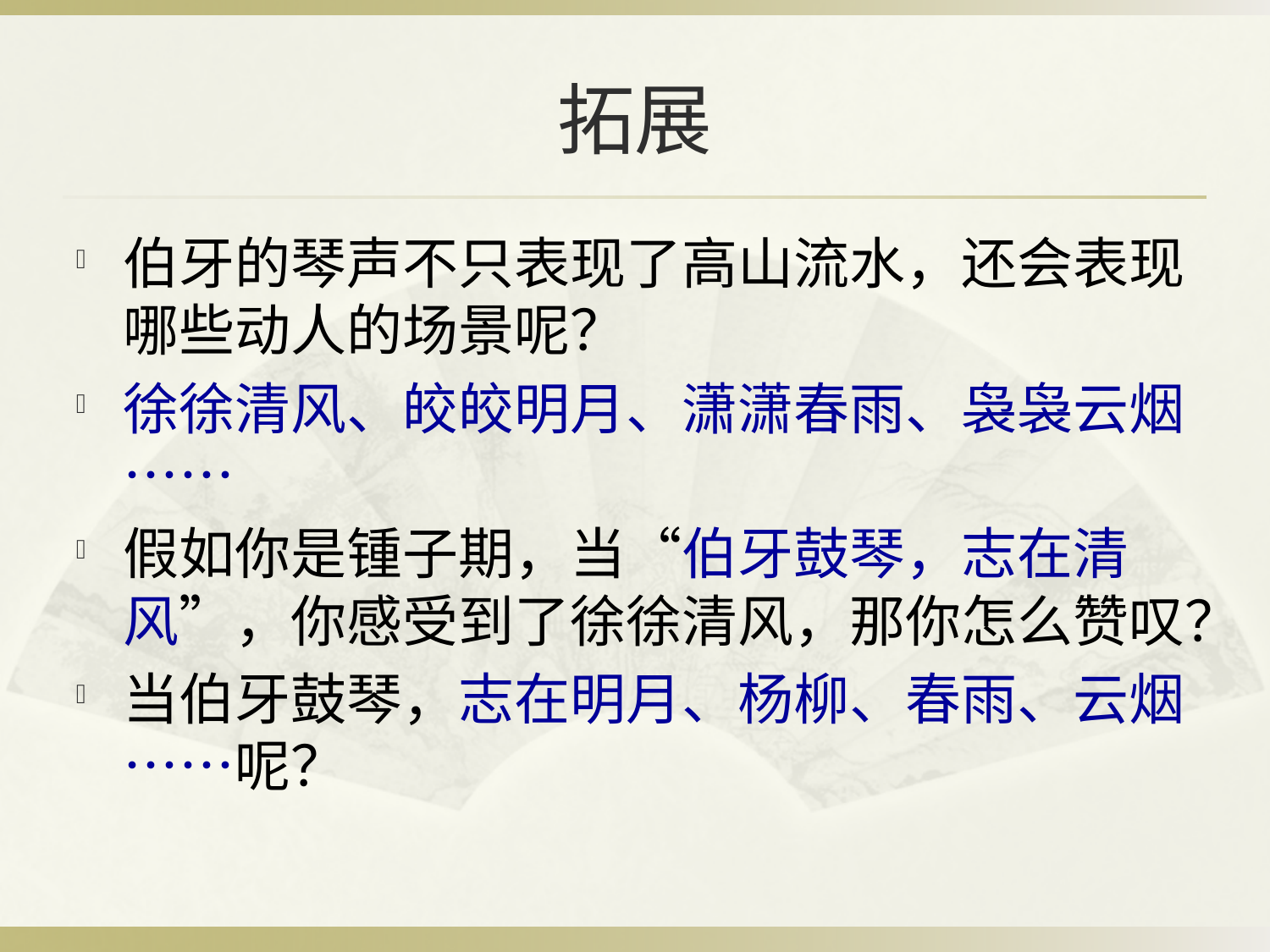

# 拓展
伯牙的琴声不只表现了高山流水，还会表现哪些动人的场景呢？
徐徐清风、皎皎明月、潇潇春雨、袅袅云烟……
假如你是锺子期，当“伯牙鼓琴，志在清风”，你感受到了徐徐清风，那你怎么赞叹？
当伯牙鼓琴，志在明月、杨柳、春雨、云烟……呢？